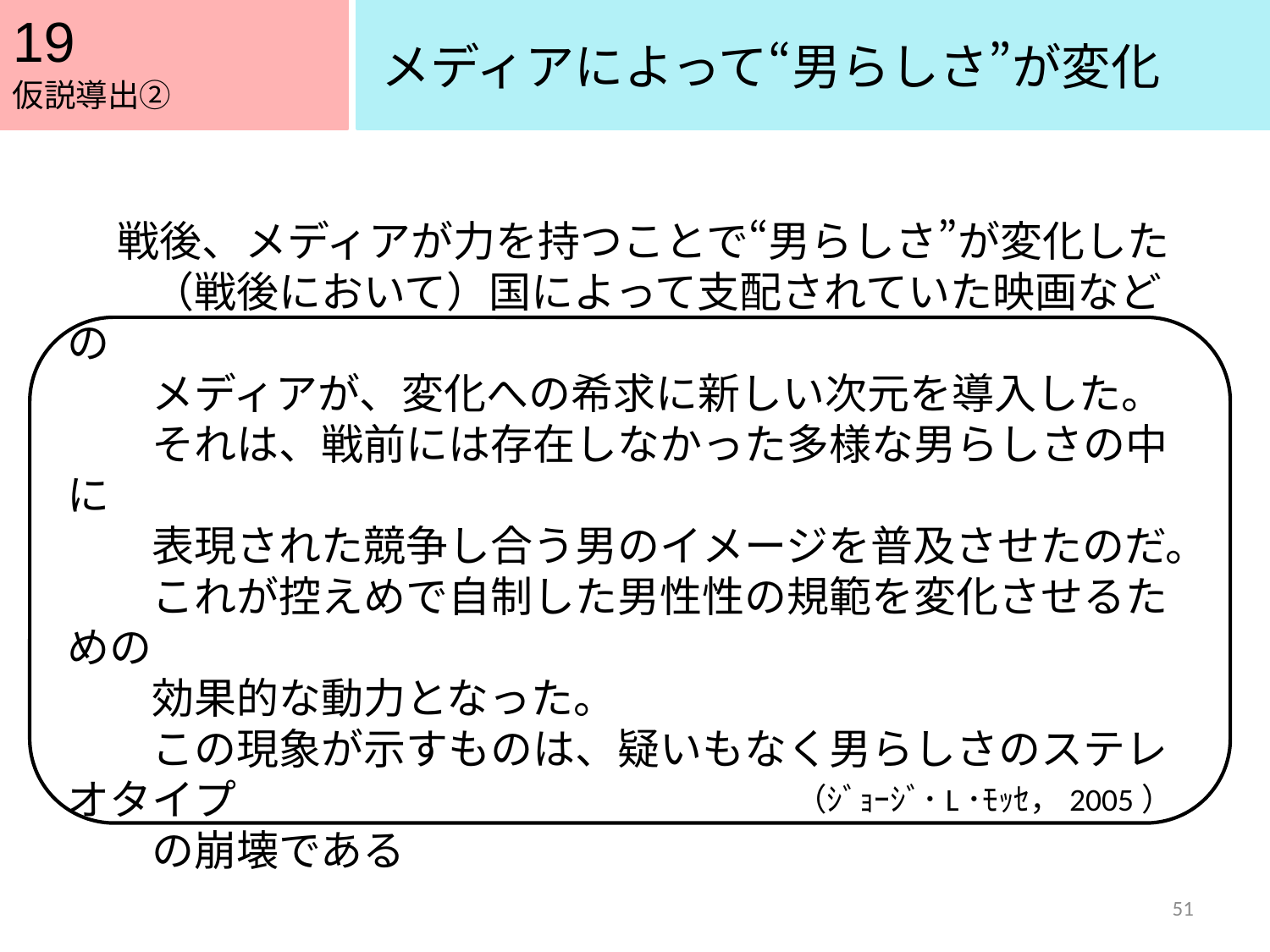

19

メディアによって“男らしさ”が変化
仮説導出②
戦後、メディアが力を持つことで“男らしさ”が変化した
　　（戦後において）国によって支配されていた映画などの
　　メディアが、変化への希求に新しい次元を導入した。
　　それは、戦前には存在しなかった多様な男らしさの中に
　　表現された競争し合う男のイメージを普及させたのだ。
　　これが控えめで自制した男性性の規範を変化させるための
　　効果的な動力となった。
　　この現象が示すものは、疑いもなく男らしさのステレオタイプ
　　の崩壊である
（ｼﾞｮｰｼﾞ･L･ﾓｯｾ，2005）
51